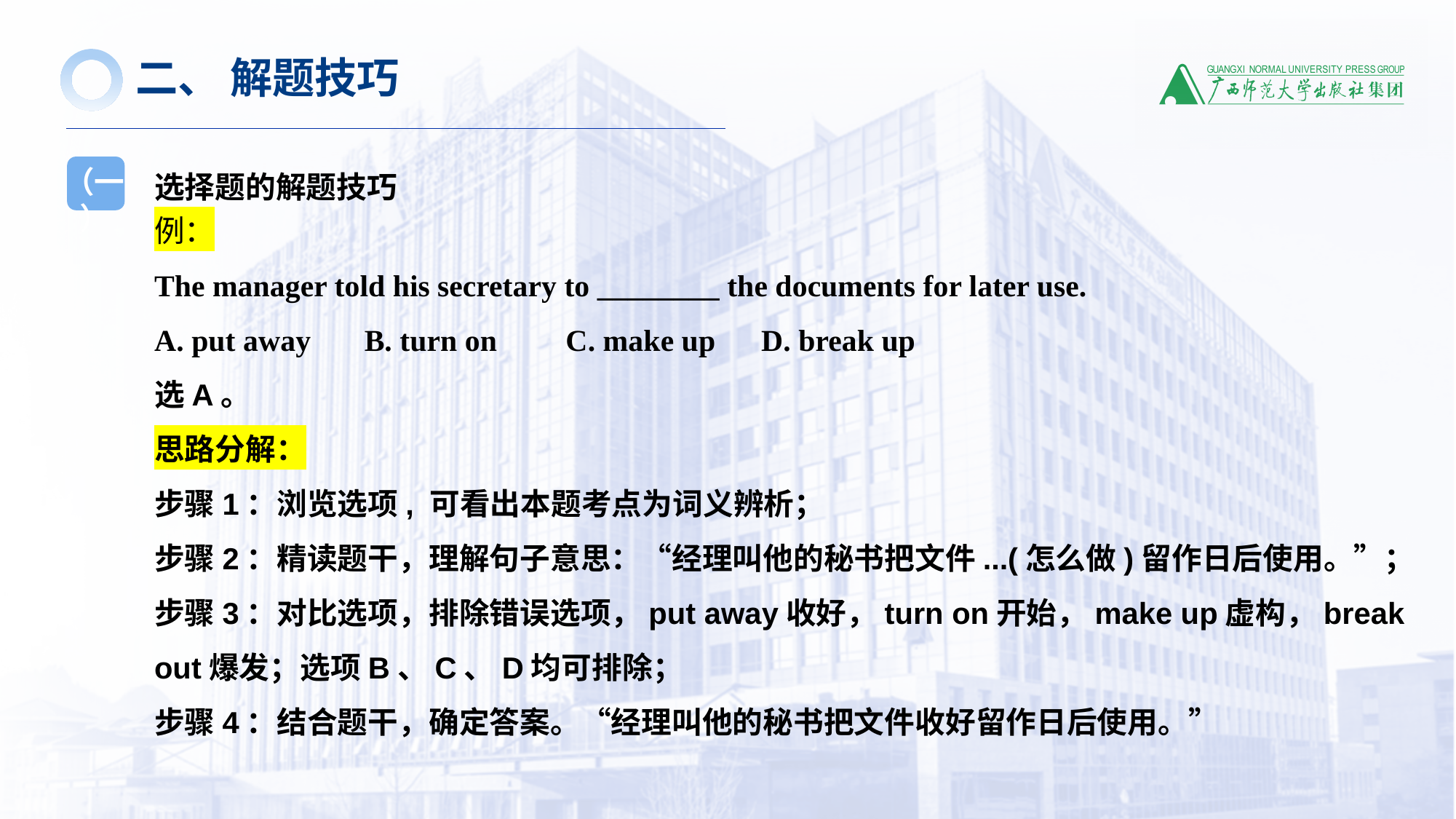

二、 解题技巧

选择题的解题技巧
（一）

例：
The manager told his secretary to ________ the documents for later use.
A. put away       B. turn on         C. make up      D. break up
选A。
思路分解：
步骤1：浏览选项, 可看出本题考点为词义辨析；
步骤2：精读题干，理解句子意思：“经理叫他的秘书把文件...(怎么做)留作日后使用。”；
步骤3：对比选项，排除错误选项，put away收好，turn on开始，make up虚构，break out爆发；选项B、C、D均可排除；
步骤4：结合题干，确定答案。“经理叫他的秘书把文件收好留作日后使用。”